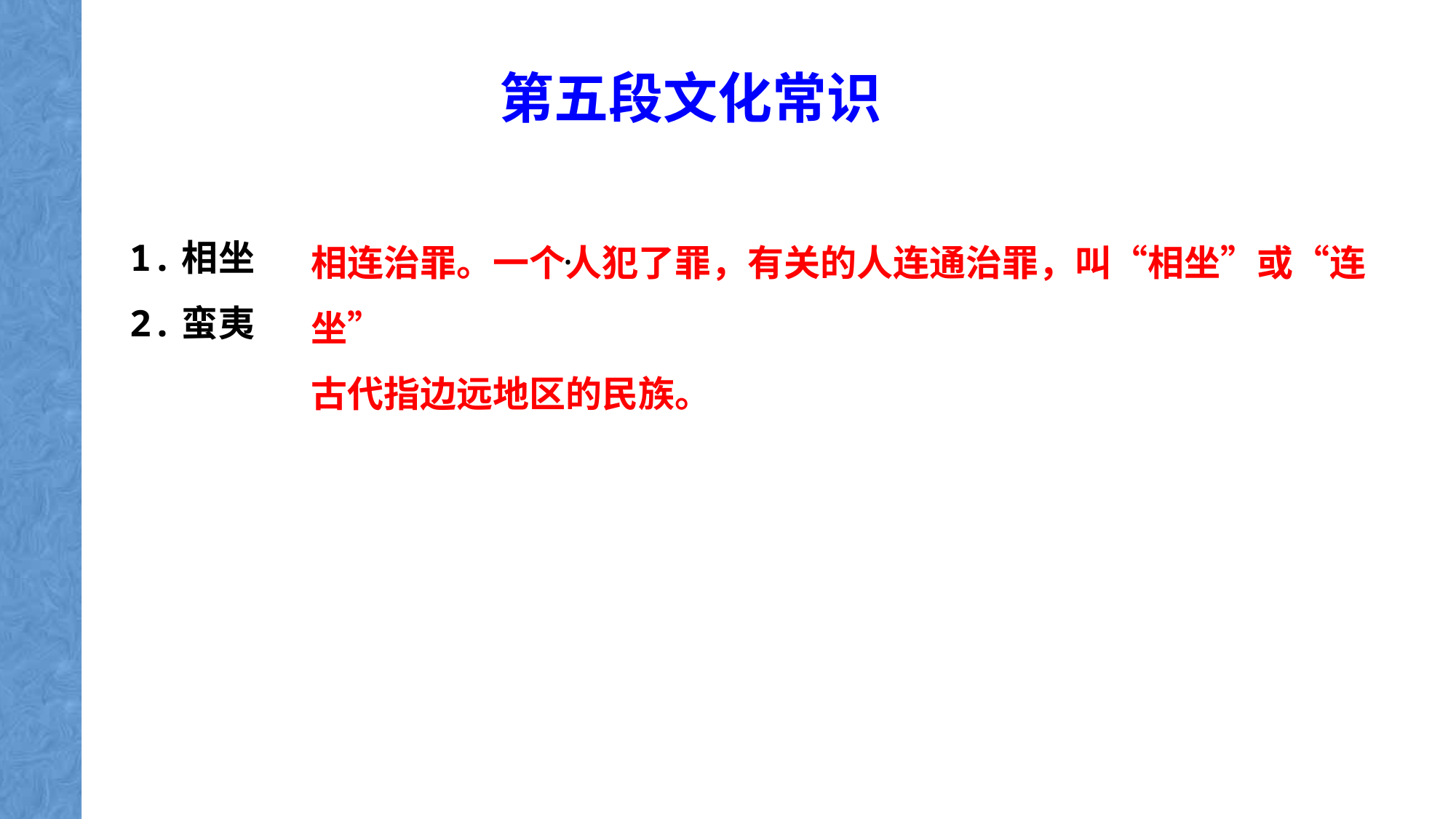

第五段文化常识

.

1.相坐
2.蛮夷

相连治罪。一个人犯了罪，有关的人连通治罪，叫“相坐”或“连坐”
古代指边远地区的民族。